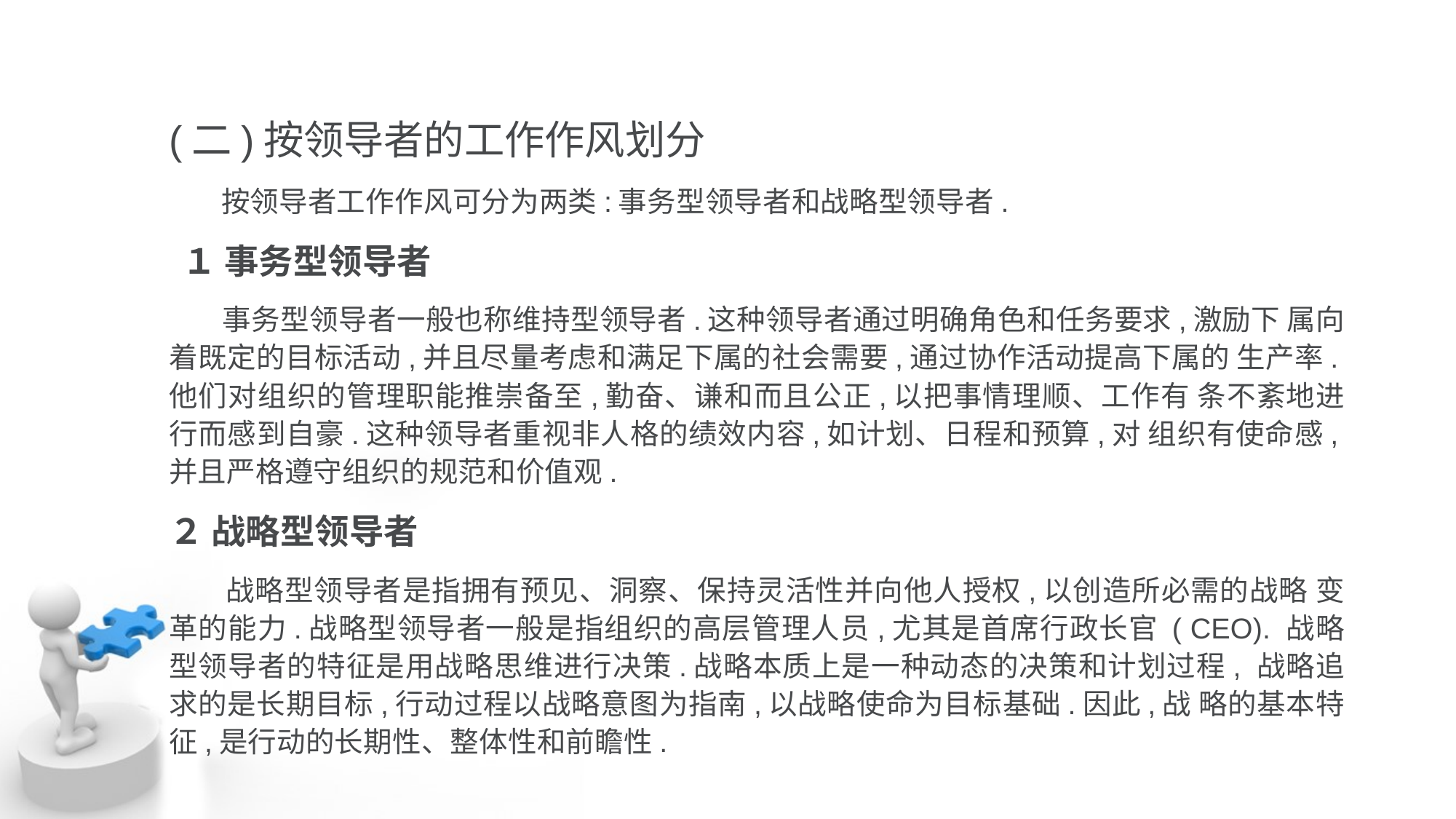

(二)按领导者的工作作风划分
       按领导者工作作风可分为两类:事务型领导者和战略型领导者.
 １ 事务型领导者
       事务型领导者一般也称维持型领导者.这种领导者通过明确角色和任务要求,激励下 属向着既定的目标活动,并且尽量考虑和满足下属的社会需要,通过协作活动提高下属的 生产率.他们对组织的管理职能推崇备至,勤奋、谦和而且公正,以把事情理顺、工作有 条不紊地进行而感到自豪.这种领导者重视非人格的绩效内容,如计划、日程和预算,对 组织有使命感,并且严格遵守组织的规范和价值观.
２ 战略型领导者
       战略型领导者是指拥有预见、洞察、保持灵活性并向他人授权,以创造所必需的战略 变革的能力.战略型领导者一般是指组织的高层管理人员,尤其是首席行政长官 ( CEO). 战略型领导者的特征是用战略思维进行决策.战略本质上是一种动态的决策和计划过程, 战略追求的是长期目标,行动过程以战略意图为指南,以战略使命为目标基础.因此,战 略的基本特征,是行动的长期性、整体性和前瞻性.